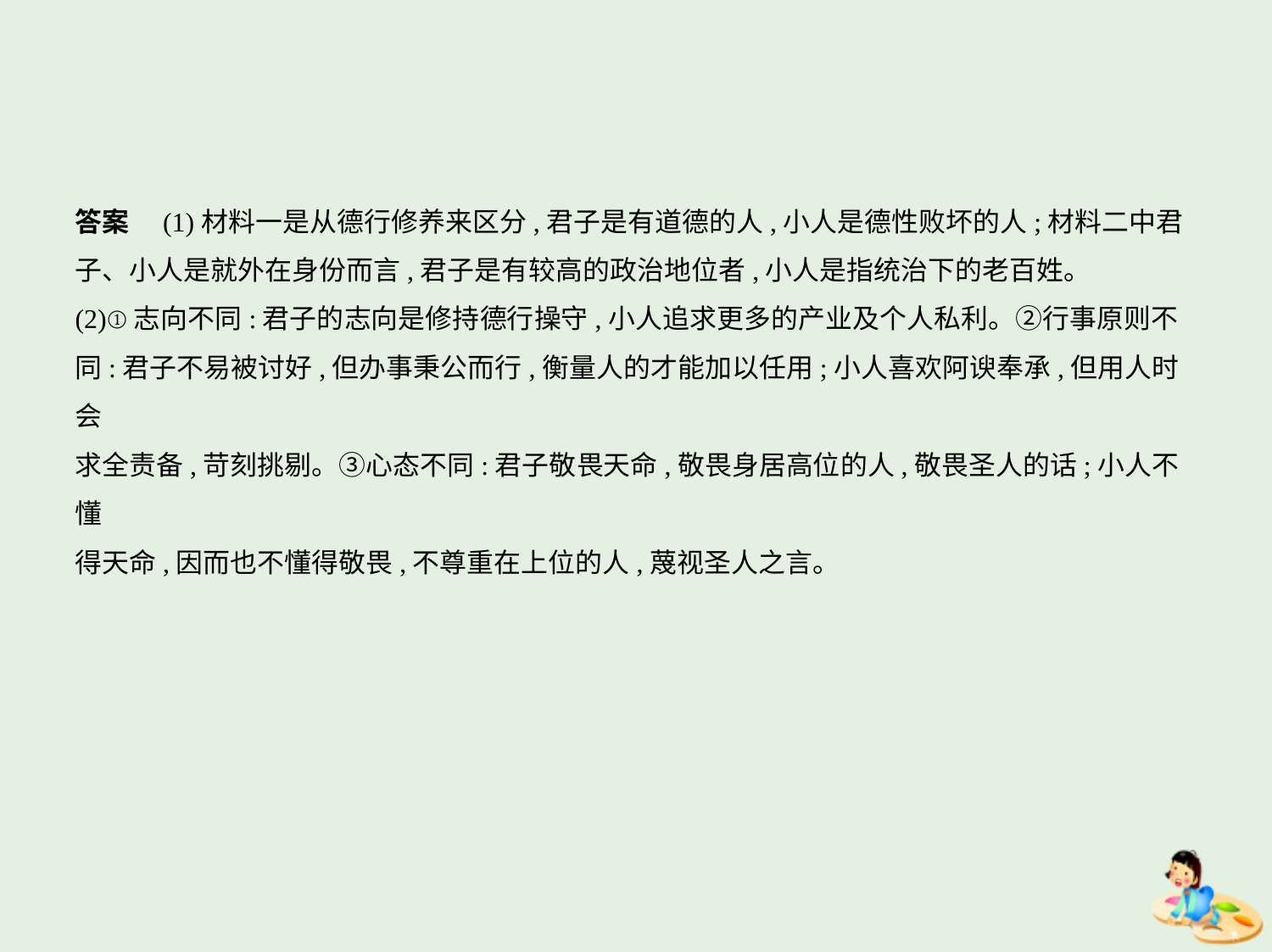

答案　(1)材料一是从德行修养来区分,君子是有道德的人,小人是德性败坏的人;材料二中君
子、小人是就外在身份而言,君子是有较高的政治地位者,小人是指统治下的老百姓。
(2)①志向不同:君子的志向是修持德行操守,小人追求更多的产业及个人私利。②行事原则不
同:君子不易被讨好,但办事秉公而行,衡量人的才能加以任用;小人喜欢阿谀奉承,但用人时会
求全责备,苛刻挑剔。③心态不同:君子敬畏天命,敬畏身居高位的人,敬畏圣人的话;小人不懂
得天命,因而也不懂得敬畏,不尊重在上位的人,蔑视圣人之言。